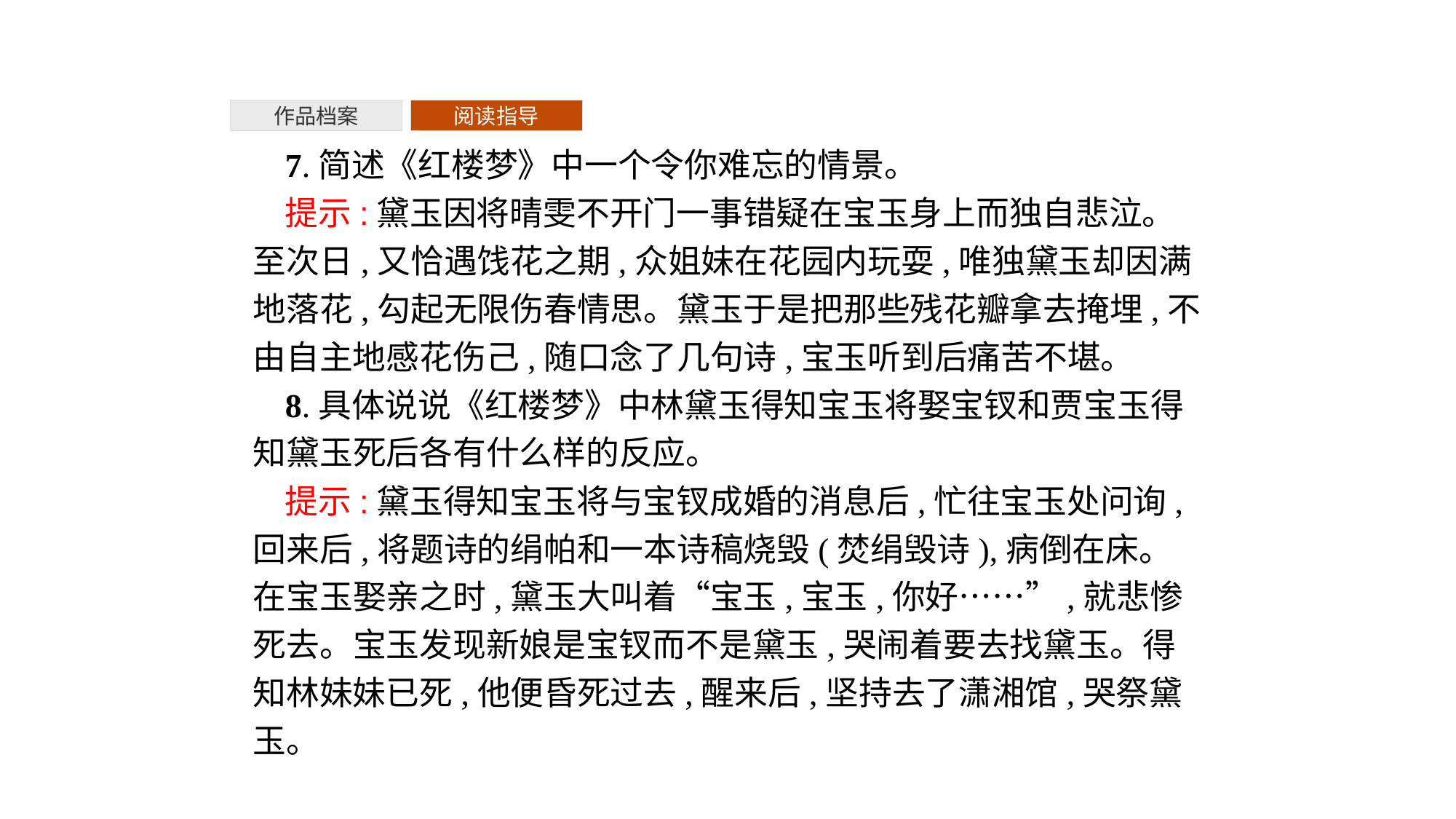

作品档案
阅读指导
7.简述《红楼梦》中一个令你难忘的情景。
提示:黛玉因将晴雯不开门一事错疑在宝玉身上而独自悲泣。至次日,又恰遇饯花之期,众姐妹在花园内玩耍,唯独黛玉却因满地落花,勾起无限伤春情思。黛玉于是把那些残花瓣拿去掩埋,不由自主地感花伤己,随口念了几句诗,宝玉听到后痛苦不堪。
8.具体说说《红楼梦》中林黛玉得知宝玉将娶宝钗和贾宝玉得知黛玉死后各有什么样的反应。
提示:黛玉得知宝玉将与宝钗成婚的消息后,忙往宝玉处问询,回来后,将题诗的绢帕和一本诗稿烧毁(焚绢毁诗),病倒在床。在宝玉娶亲之时,黛玉大叫着“宝玉,宝玉,你好……”,就悲惨死去。宝玉发现新娘是宝钗而不是黛玉,哭闹着要去找黛玉。得知林妹妹已死,他便昏死过去,醒来后,坚持去了潇湘馆,哭祭黛玉。